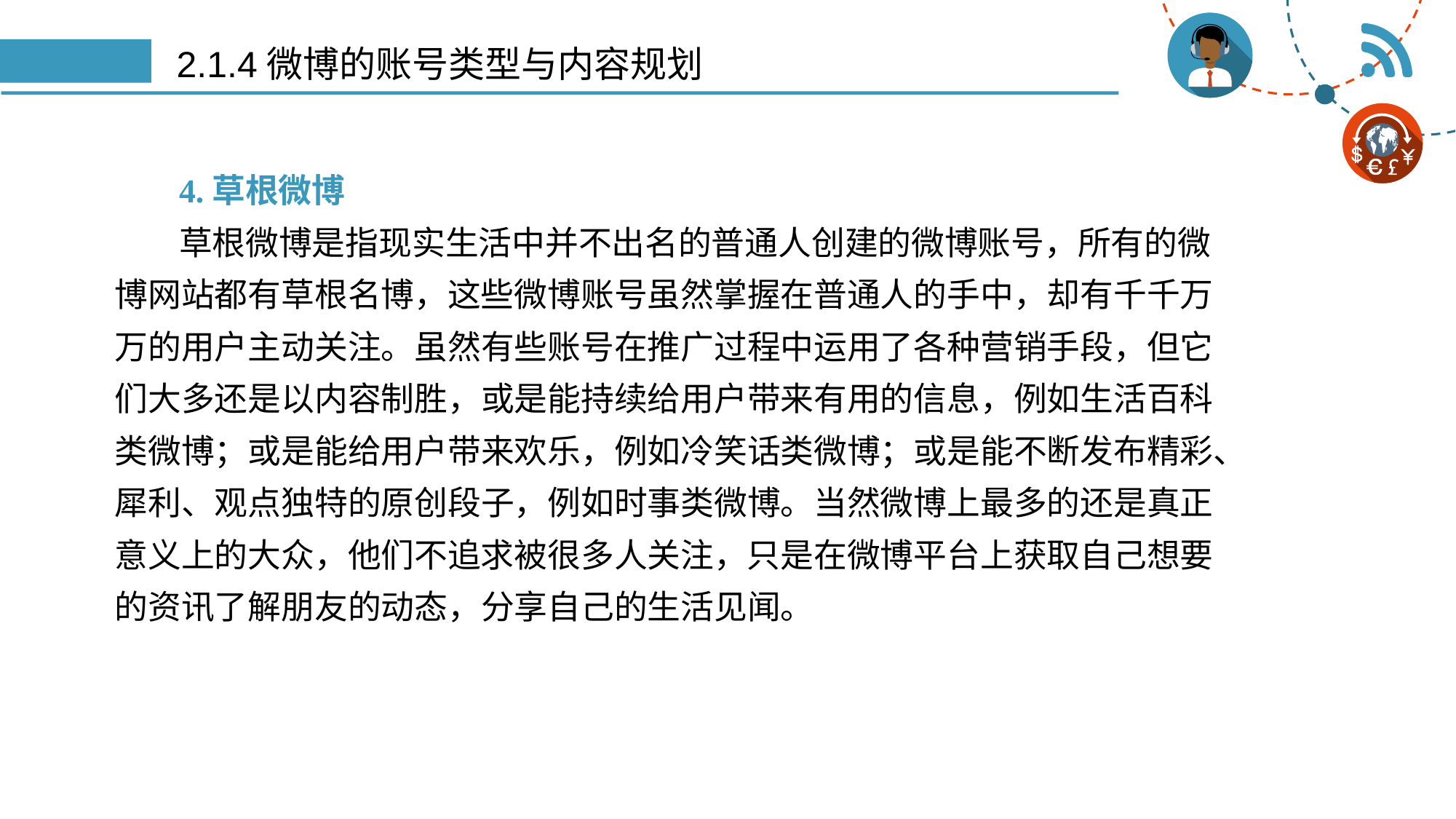

# 2.1.4微博的账号类型与内容规划
4.草根微博
草根微博是指现实生活中并不出名的普通人创建的微博账号，所有的微博网站都有草根名博，这些微博账号虽然掌握在普通人的手中，却有千千万万的用户主动关注。虽然有些账号在推广过程中运用了各种营销手段，但它们大多还是以内容制胜，或是能持续给用户带来有用的信息，例如生活百科类微博；或是能给用户带来欢乐，例如冷笑话类微博；或是能不断发布精彩、犀利、观点独特的原创段子，例如时事类微博。当然微博上最多的还是真正意义上的大众，他们不追求被很多人关注，只是在微博平台上获取自己想要的资讯了解朋友的动态，分享自己的生活见闻。